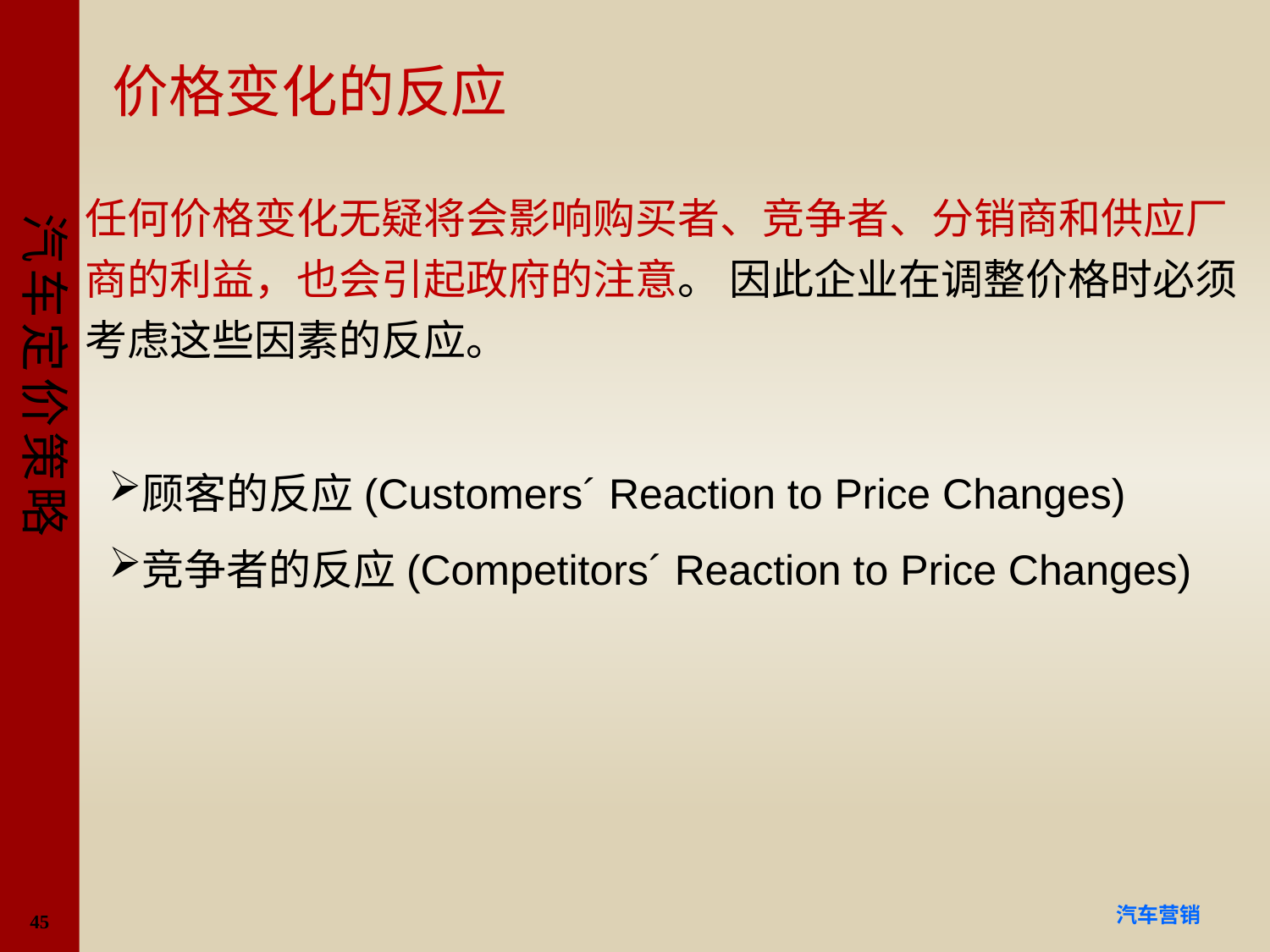

# 价格变化的反应
任何价格变化无疑将会影响购买者、竞争者、分销商和供应厂商的利益，也会引起政府的注意。 因此企业在调整价格时必须考虑这些因素的反应。

顾客的反应(Customers´ Reaction to Price Changes)
竞争者的反应(Competitors´ Reaction to Price Changes)

45